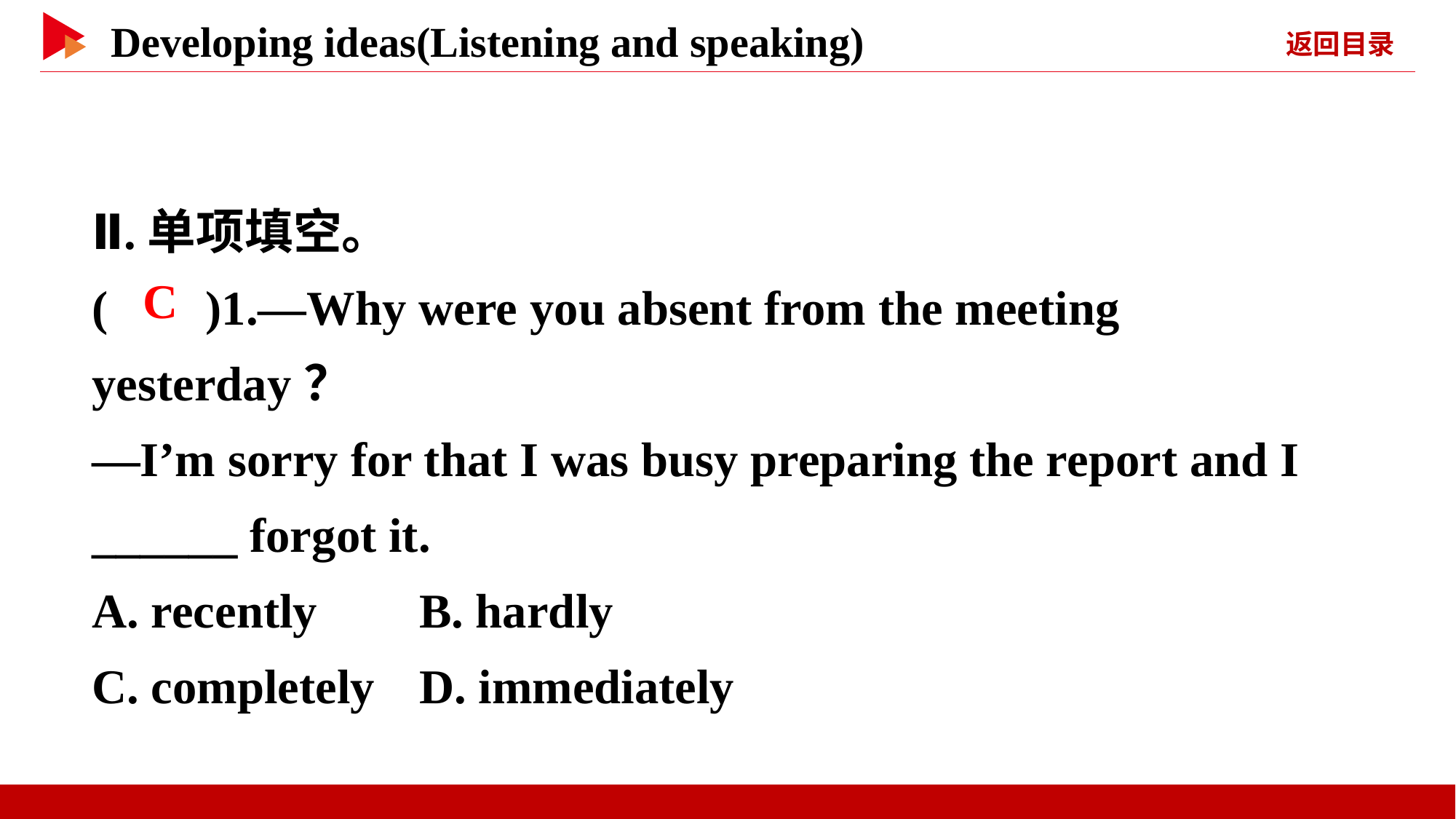

Ⅱ.单项填空。
(        )1.—Why were you absent from the meeting yesterday？
—I’m sorry for that I was busy preparing the report and I ______ forgot it.
A. recently	B. hardly
C. completely	D. immediately

   C